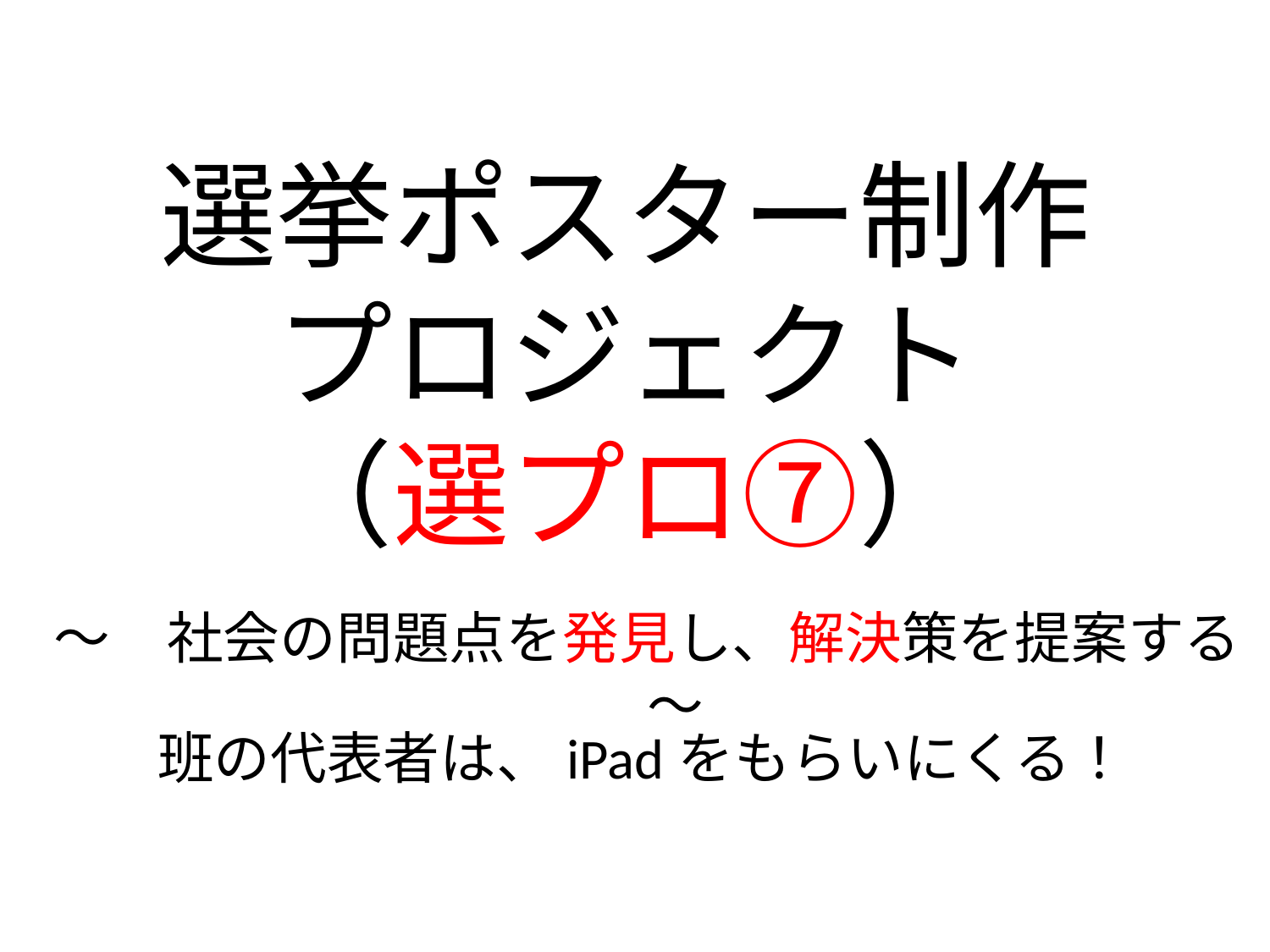

選挙ポスター制作
プロジェクト
（選プロ⑦）
～　社会の問題点を発見し、解決策を提案する　～
班の代表者は、iPadをもらいにくる！